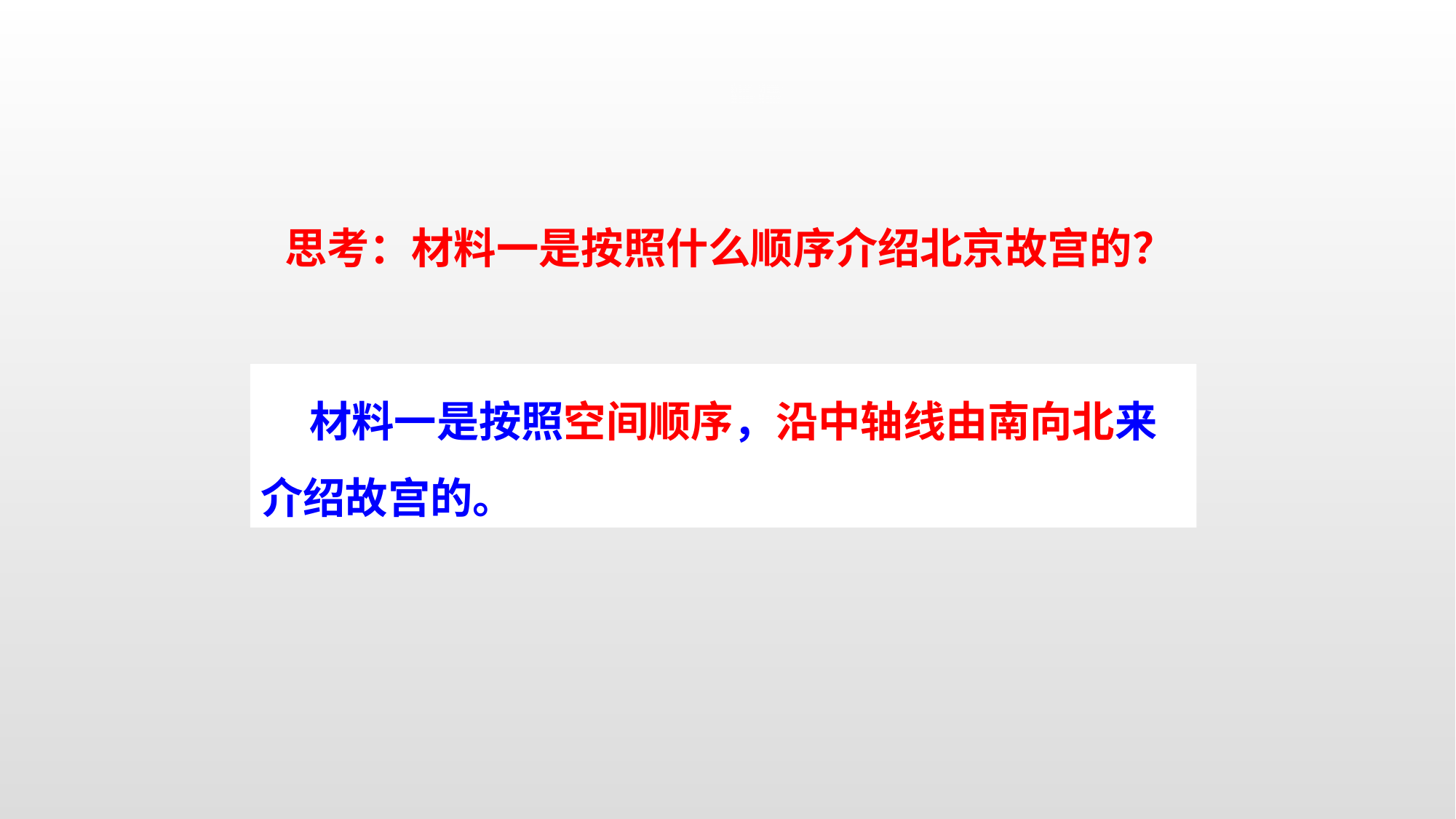

思考：材料一是按照什么顺序介绍北京故宫的？
    材料一是按照空间顺序，沿中轴线由南向北来介绍故宫的。